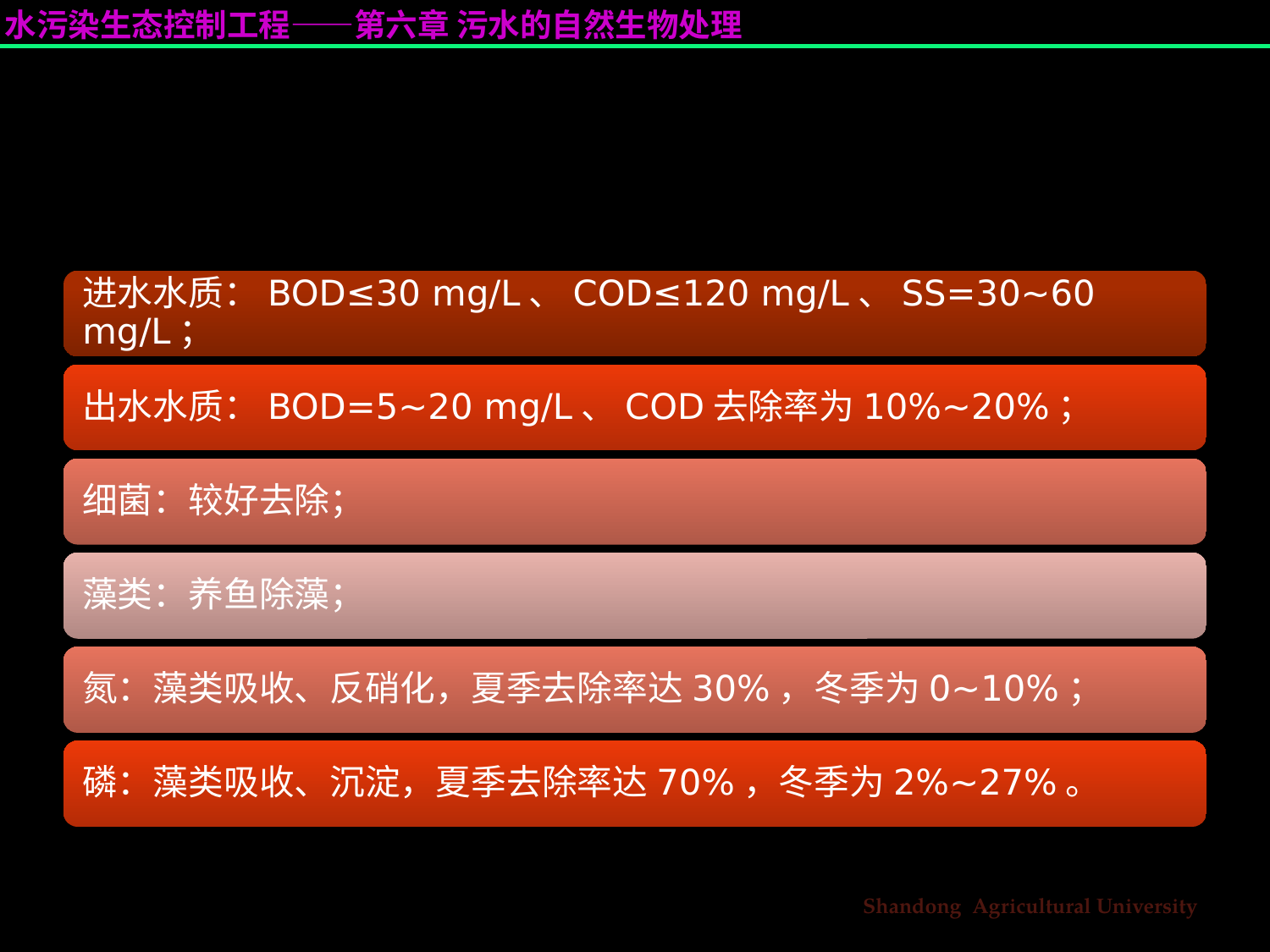

#
进水水质：BOD≤30 mg/L、COD≤120 mg/L、SS=30~60 mg/L；
出水水质：BOD=5~20 mg/L、COD去除率为10%~20%；
细菌：较好去除；
藻类：养鱼除藻；
氮：藻类吸收、反硝化，夏季去除率达30%，冬季为0~10%；
磷：藻类吸收、沉淀，夏季去除率达70%，冬季为2%~27%。